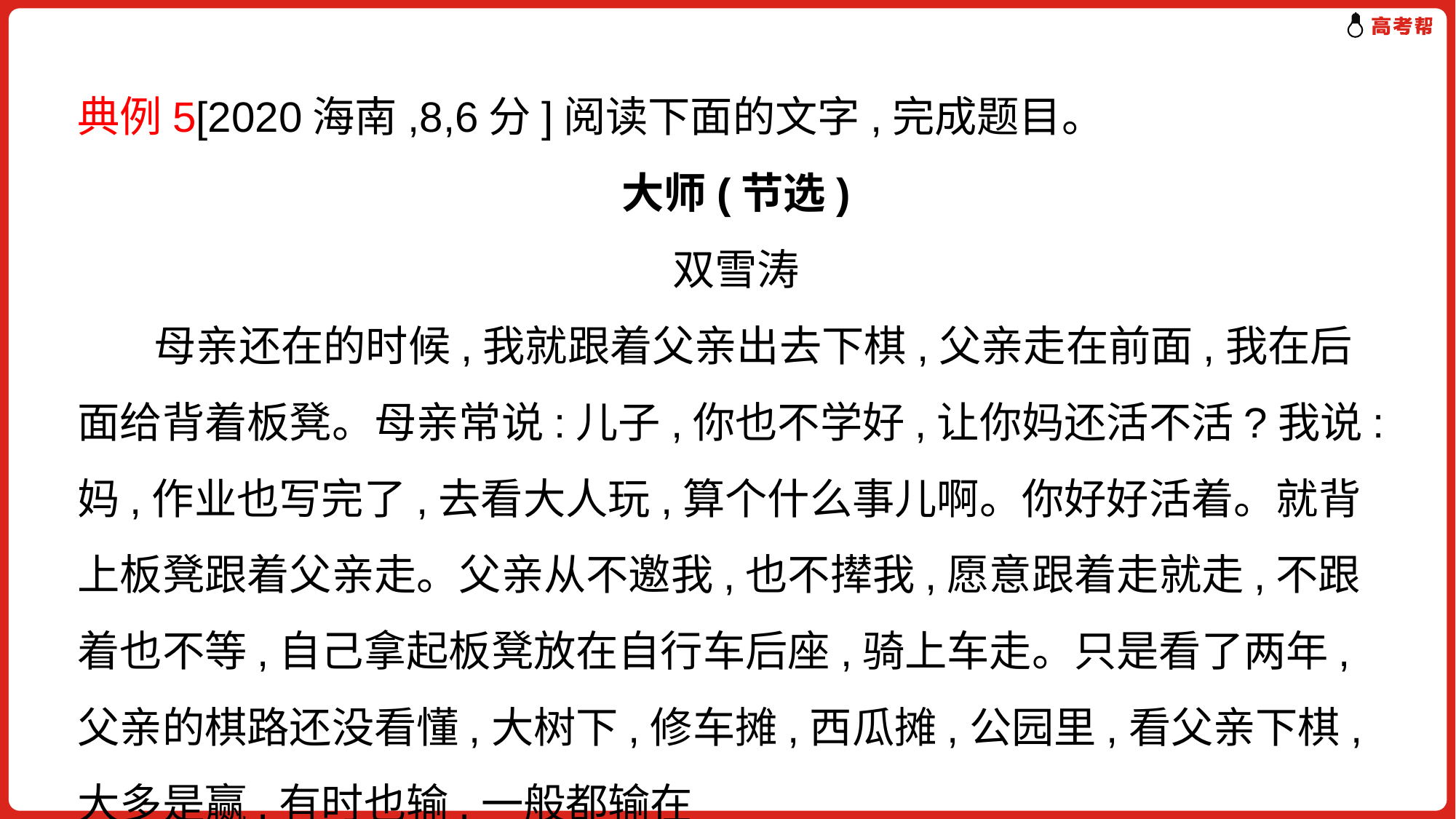

典例5[2020海南,8,6分]阅读下面的文字,完成题目。
大师(节选)
双雪涛
       母亲还在的时候,我就跟着父亲出去下棋,父亲走在前面,我在后面给背着板凳。母亲常说:儿子,你也不学好,让你妈还活不活?我说:妈,作业也写完了,去看大人玩,算个什么事儿啊。你好好活着。就背上板凳跟着父亲走。父亲从不邀我,也不撵我,愿意跟着走就走,不跟着也不等,自己拿起板凳放在自行车后座,骑上车走。只是看了两年,父亲的棋路还没看懂,大树下,修车摊,西瓜摊,公园里,看父亲下棋,大多是赢,有时也输,一般都输在